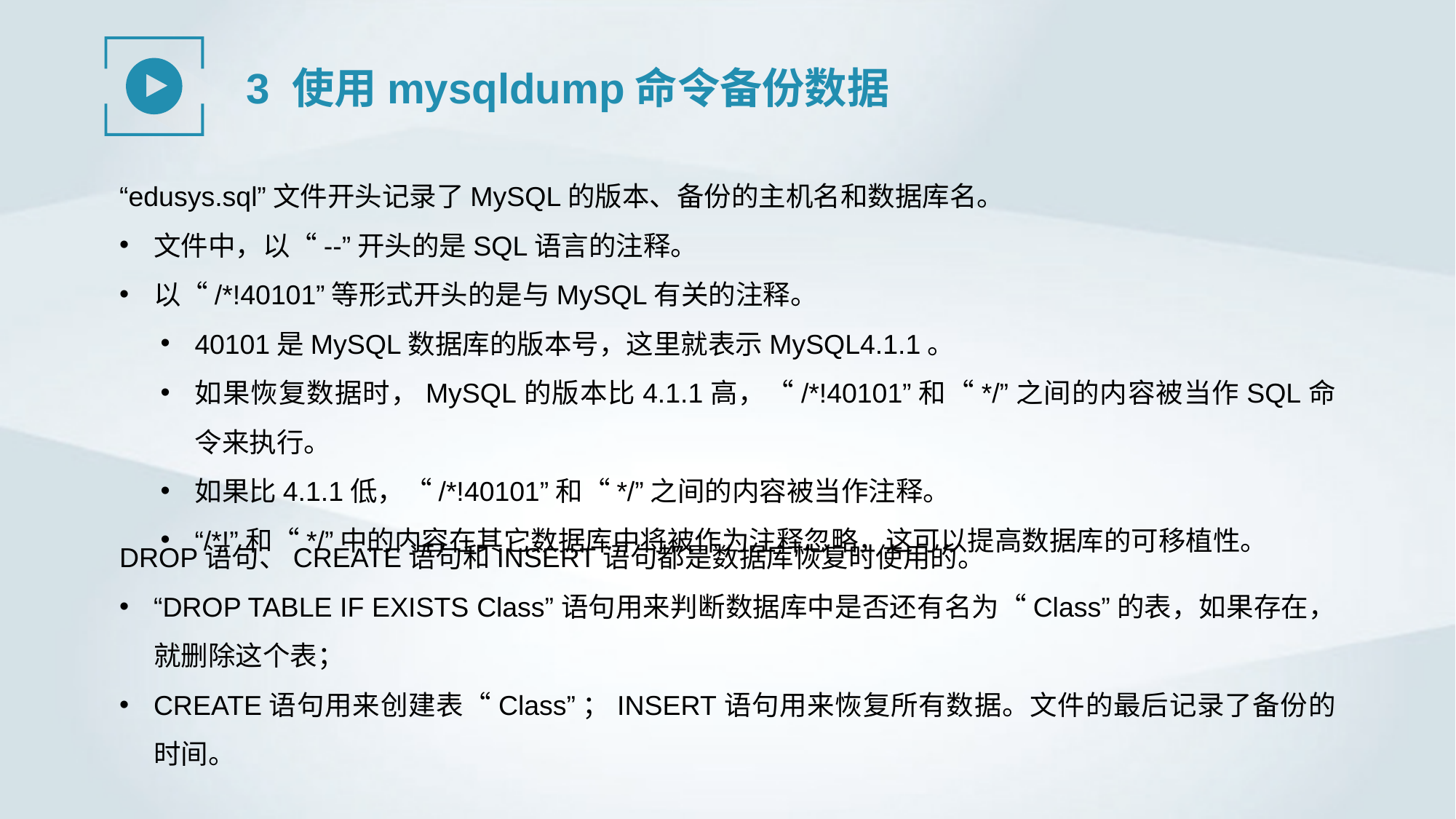

3 使用mysqldump命令备份数据
“edusys.sql”文件开头记录了MySQL的版本、备份的主机名和数据库名。
文件中，以“--”开头的是SQL语言的注释。
以“/*!40101”等形式开头的是与MySQL有关的注释。
40101是MySQL数据库的版本号，这里就表示MySQL4.1.1。
如果恢复数据时，MySQL的版本比4.1.1高，“/*!40101”和“*/”之间的内容被当作SQL命令来执行。
如果比4.1.1低，“/*!40101”和“*/”之间的内容被当作注释。
“/*!”和“*/”中的内容在其它数据库中将被作为注释忽略，这可以提高数据库的可移植性。
DROP语句、CREATE语句和INSERT语句都是数据库恢复时使用的。
“DROP TABLE IF EXISTS Class”语句用来判断数据库中是否还有名为“Class”的表，如果存在，就删除这个表；
CREATE语句用来创建表“Class”；INSERT语句用来恢复所有数据。文件的最后记录了备份的时间。